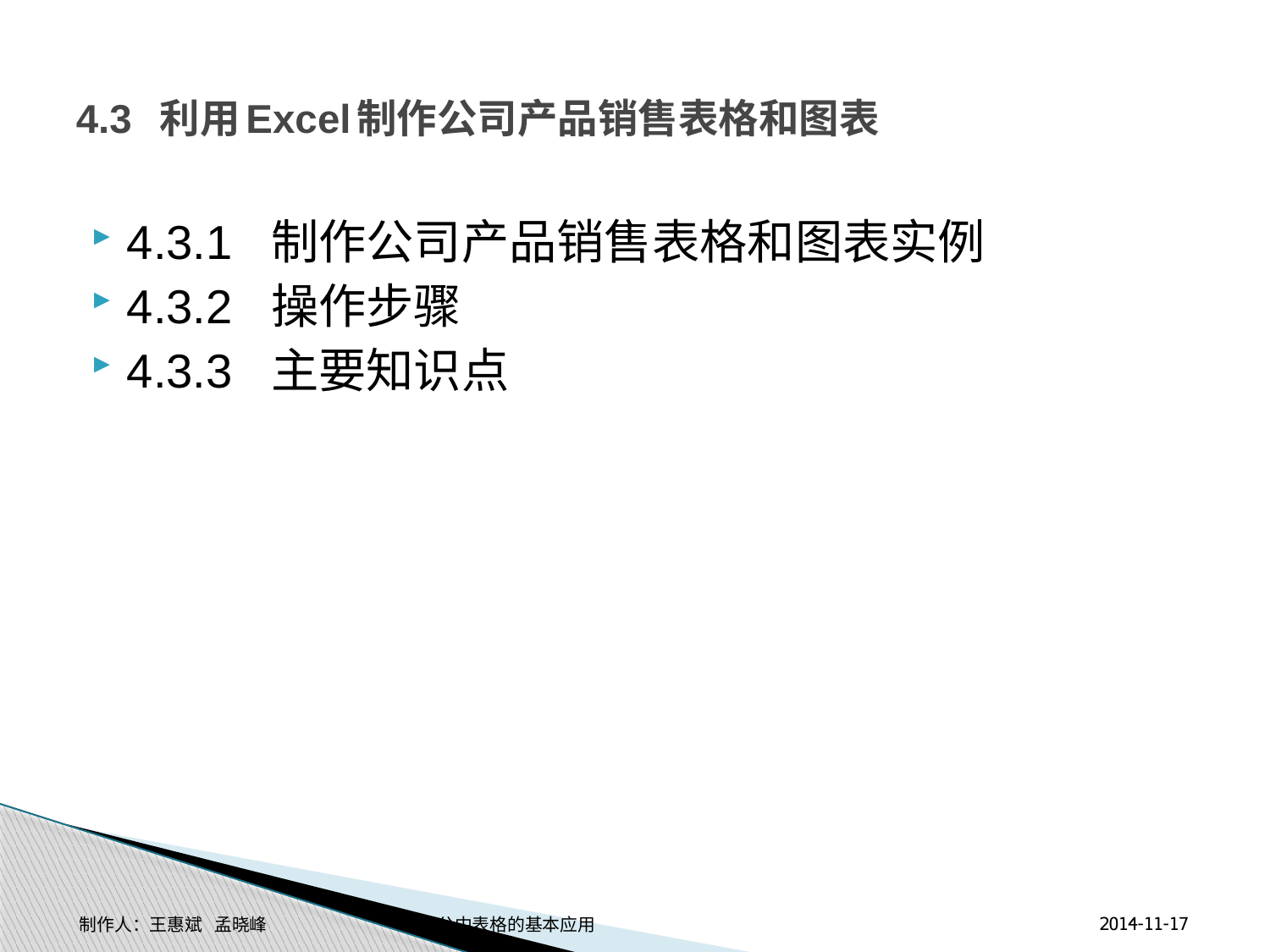

# 4.3  利用Excel制作公司产品销售表格和图表
4.3.1  制作公司产品销售表格和图表实例
4.3.2  操作步骤
4.3.3  主要知识点

2014-11-17
制作人：王惠斌   孟晓峰                                      办公中表格的基本应用